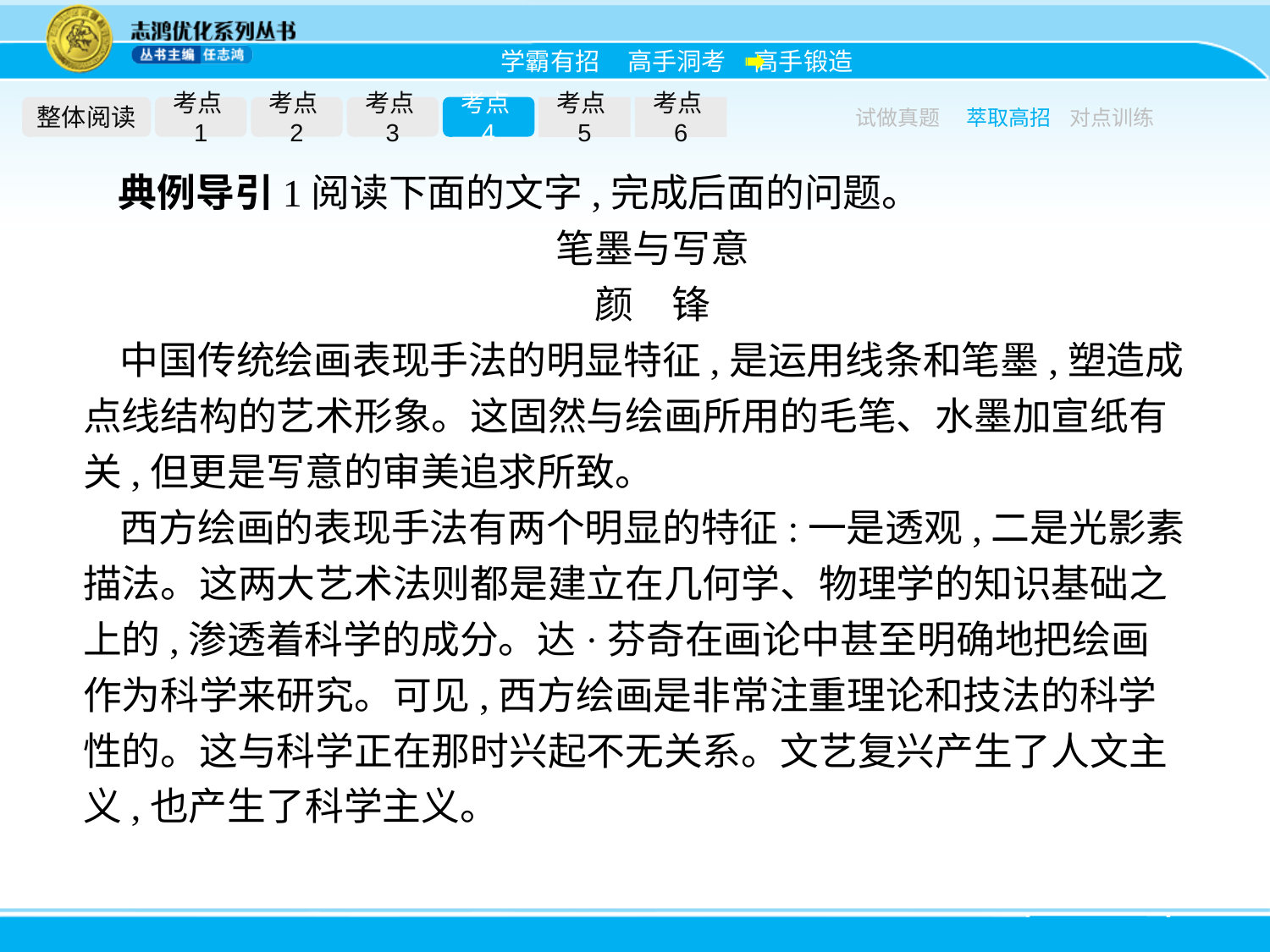

整体阅读
考点1
考点2
考点3
考点4
考点5
考点6
试做真题
萃取高招
对点训练
典例导引1阅读下面的文字,完成后面的问题。
笔墨与写意
颜　锋
中国传统绘画表现手法的明显特征,是运用线条和笔墨,塑造成点线结构的艺术形象。这固然与绘画所用的毛笔、水墨加宣纸有关,但更是写意的审美追求所致。
西方绘画的表现手法有两个明显的特征:一是透观,二是光影素描法。这两大艺术法则都是建立在几何学、物理学的知识基础之上的,渗透着科学的成分。达·芬奇在画论中甚至明确地把绘画作为科学来研究。可见,西方绘画是非常注重理论和技法的科学性的。这与科学正在那时兴起不无关系。文艺复兴产生了人文主义,也产生了科学主义。